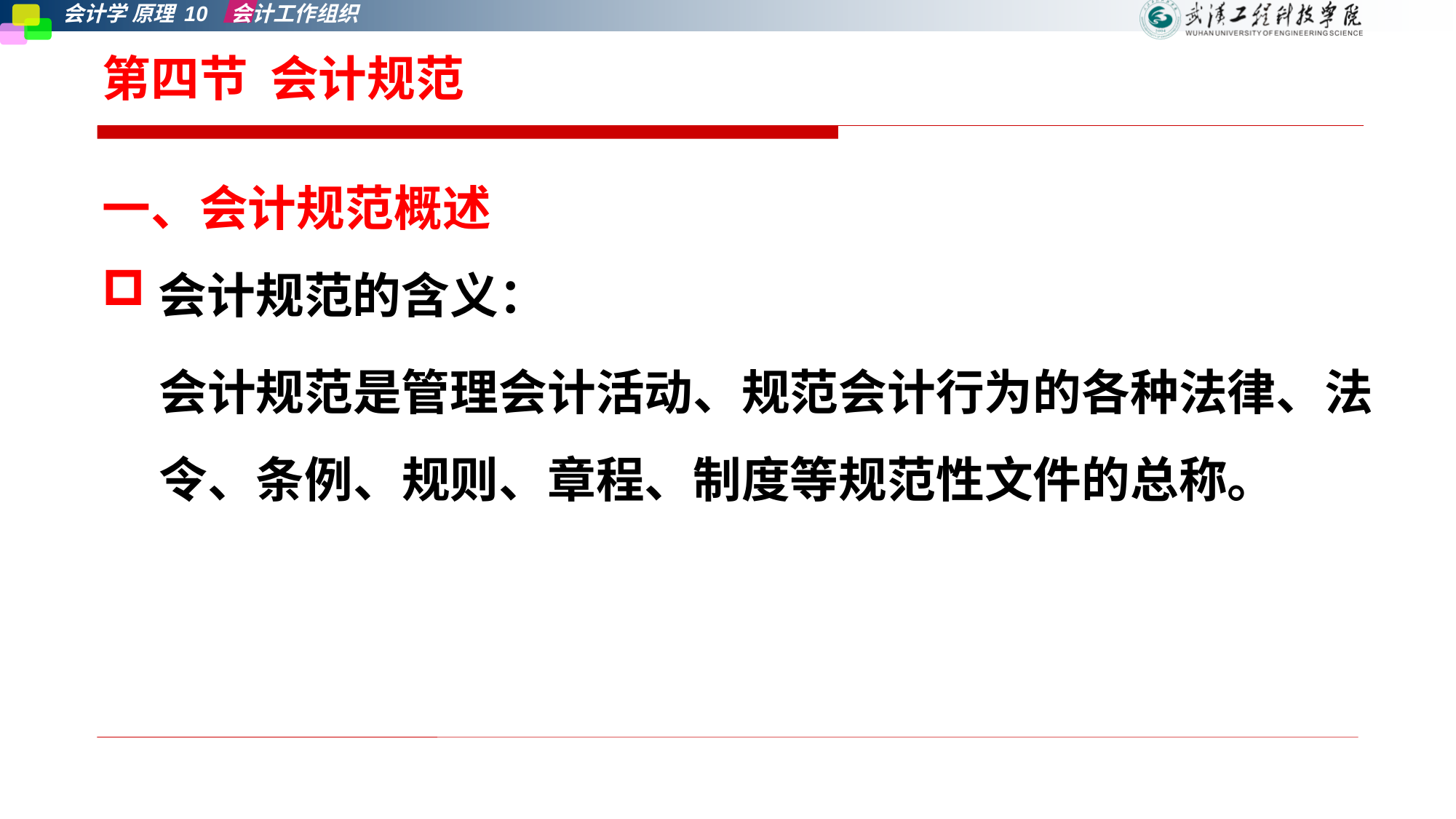

# 第四节  会计规范
一、会计规范概述
会计规范的含义：
会计规范是管理会计活动、规范会计行为的各种法律、法令、条例、规则、章程、制度等规范性文件的总称。